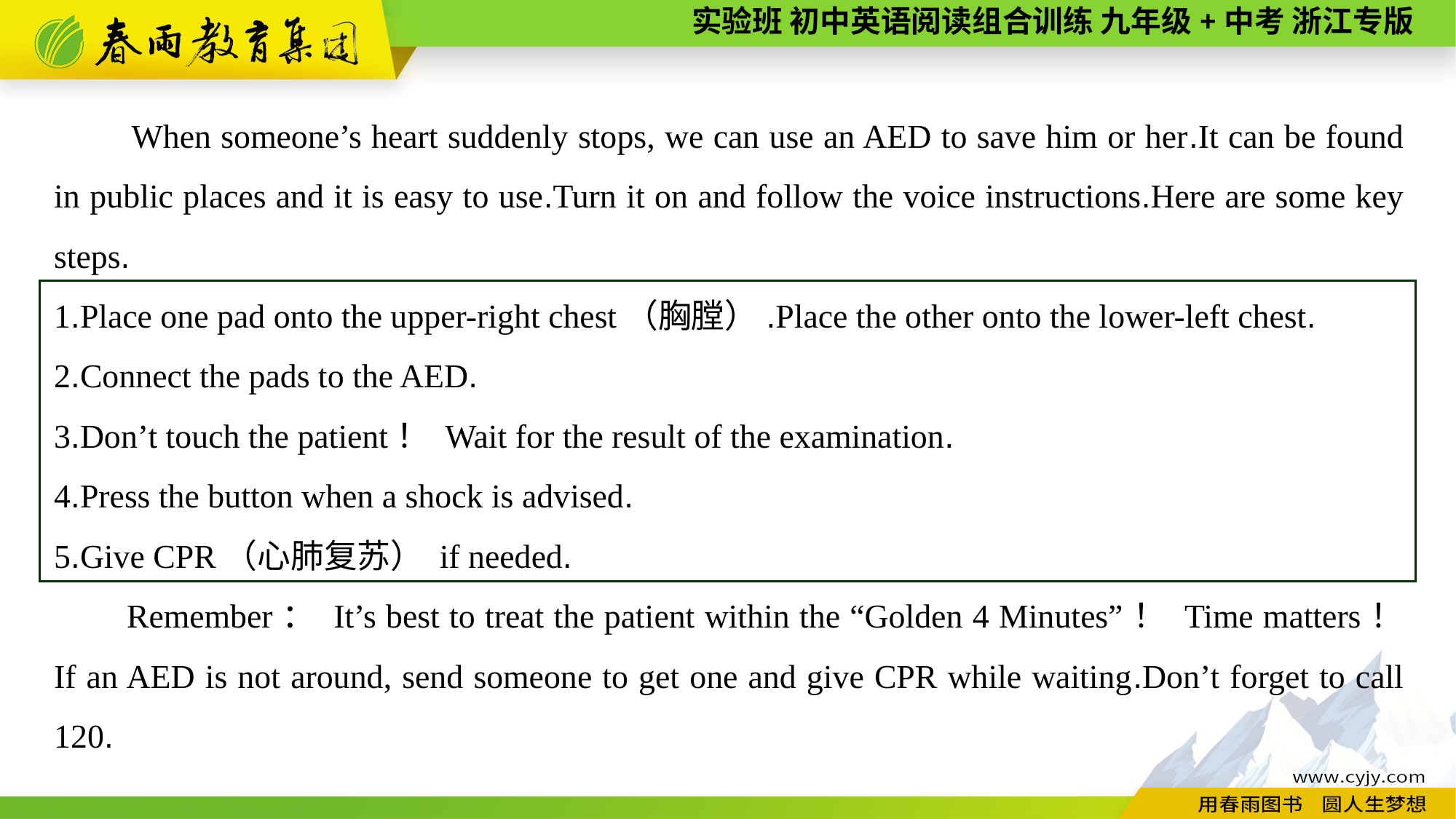

When someone’s heart suddenly stops, we can use an AED to save him or her.It can be found in public places and it is easy to use.Turn it on and follow the voice instructions.Here are some key steps.
1.Place one pad onto the upper-right chest（胸膛）.Place the other onto the lower-left chest.
2.Connect the pads to the AED.
3.Don’t touch the patient！ Wait for the result of the examination.
4.Press the button when a shock is advised.
5.Give CPR（心肺复苏） if needed.
Remember： It’s best to treat the patient within the “Golden 4 Minutes”！ Time matters！ If an AED is not around, send someone to get one and give CPR while waiting.Don’t forget to call 120.